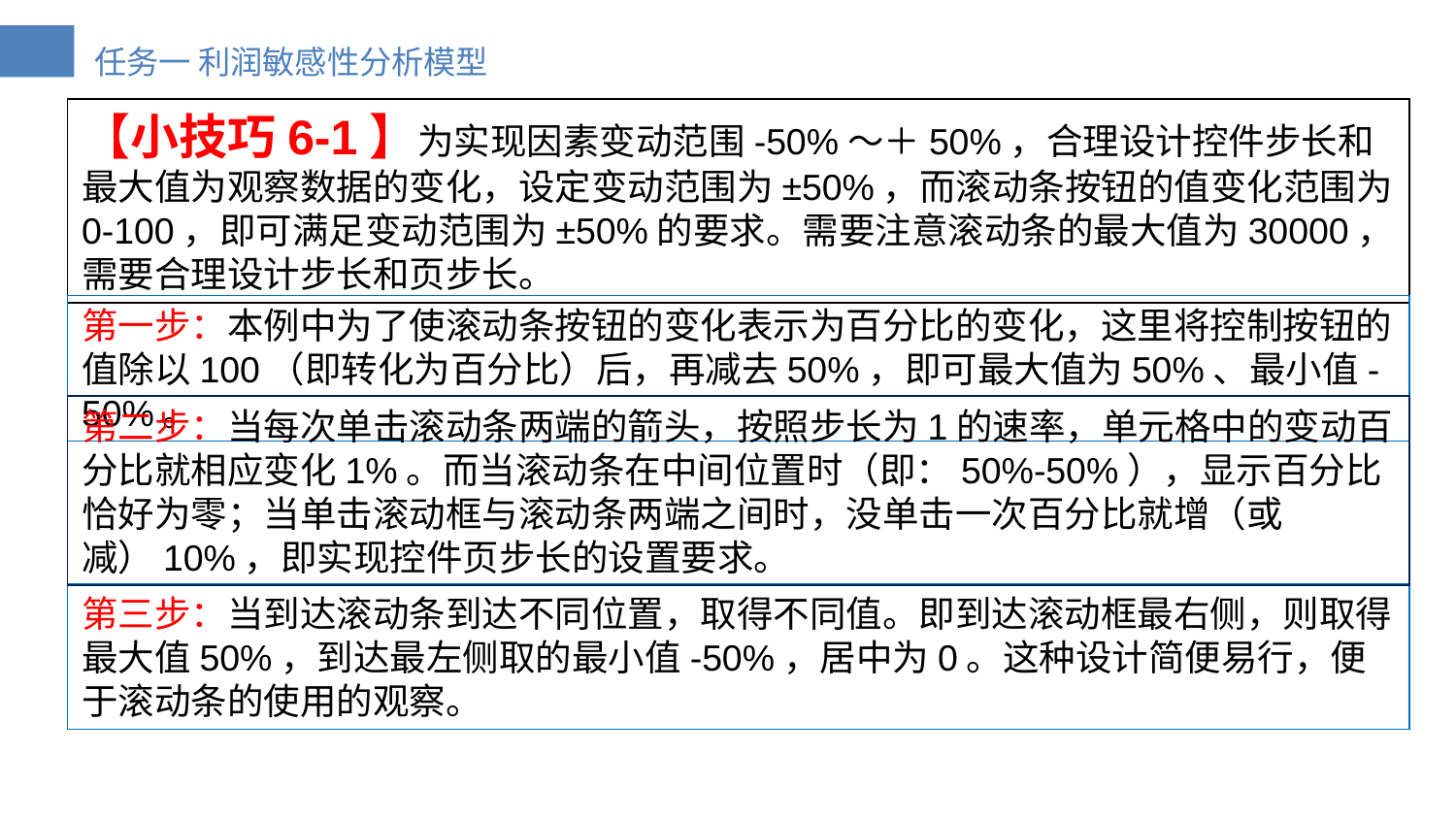

【小技巧6-1】为实现因素变动范围-50%～＋50%，合理设计控件步长和最大值为观察数据的变化，设定变动范围为±50%，而滚动条按钮的值变化范围为0-100，即可满足变动范围为±50%的要求。需要注意滚动条的最大值为30000，需要合理设计步长和页步长。
第一步：本例中为了使滚动条按钮的变化表示为百分比的变化，这里将控制按钮的值除以100（即转化为百分比）后，再减去50%，即可最大值为50%、最小值-50%。
第二步：当每次单击滚动条两端的箭头，按照步长为1的速率，单元格中的变动百分比就相应变化1%。而当滚动条在中间位置时（即：50%-50%），显示百分比恰好为零；当单击滚动框与滚动条两端之间时，没单击一次百分比就增（或减）10%，即实现控件页步长的设置要求。
第三步：当到达滚动条到达不同位置，取得不同值。即到达滚动框最右侧，则取得最大值50%，到达最左侧取的最小值-50%，居中为0。这种设计简便易行，便于滚动条的使用的观察。